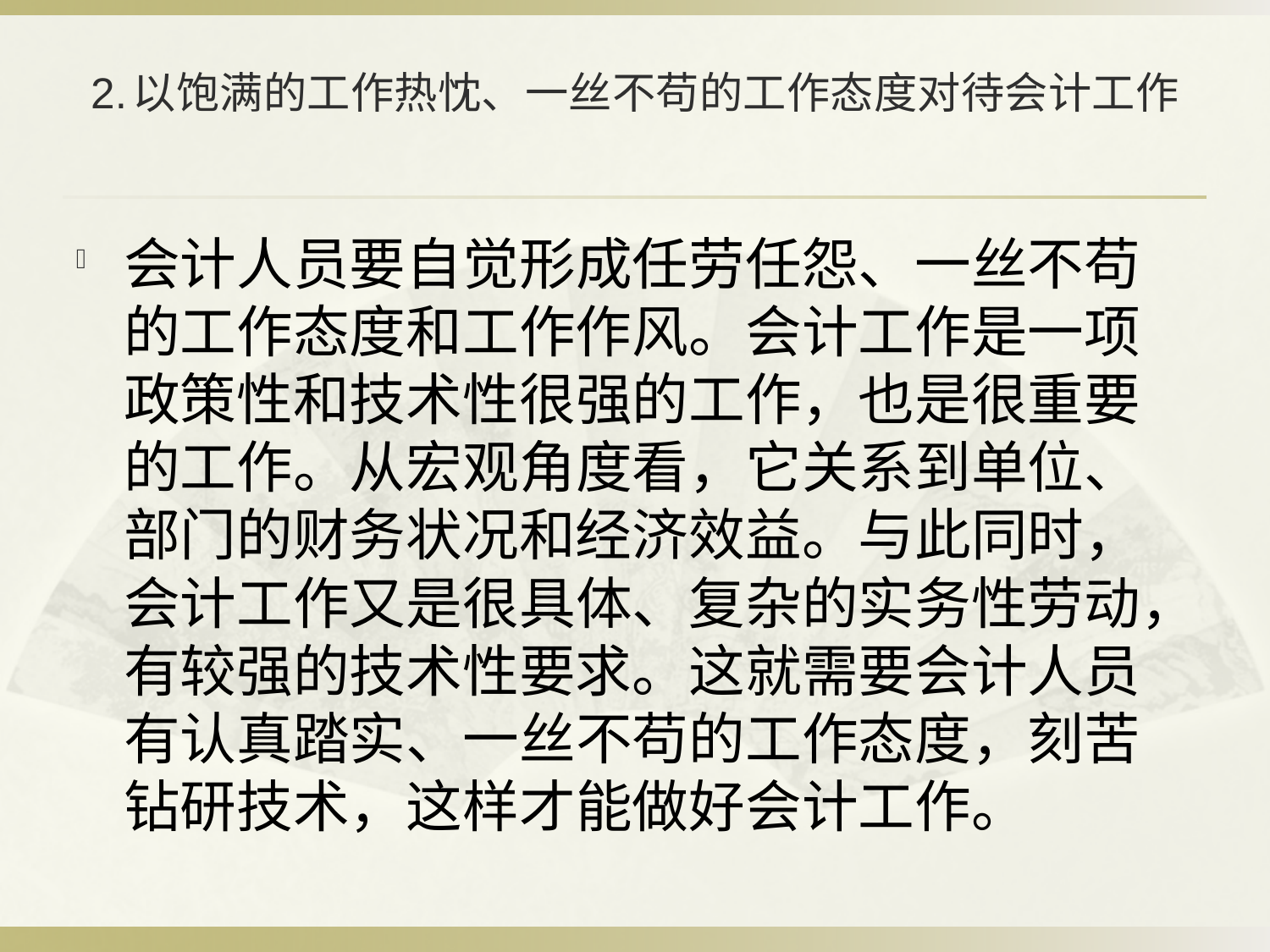

# 2.以饱满的工作热忱、一丝不苟的工作态度对待会计工作
会计人员要自觉形成任劳任怨、一丝不苟的工作态度和工作作风。会计工作是一项政策性和技术性很强的工作，也是很重要的工作。从宏观角度看，它关系到单位、部门的财务状况和经济效益。与此同时，会计工作又是很具体、复杂的实务性劳动，有较强的技术性要求。这就需要会计人员有认真踏实、一丝不苟的工作态度，刻苦钻研技术，这样才能做好会计工作。